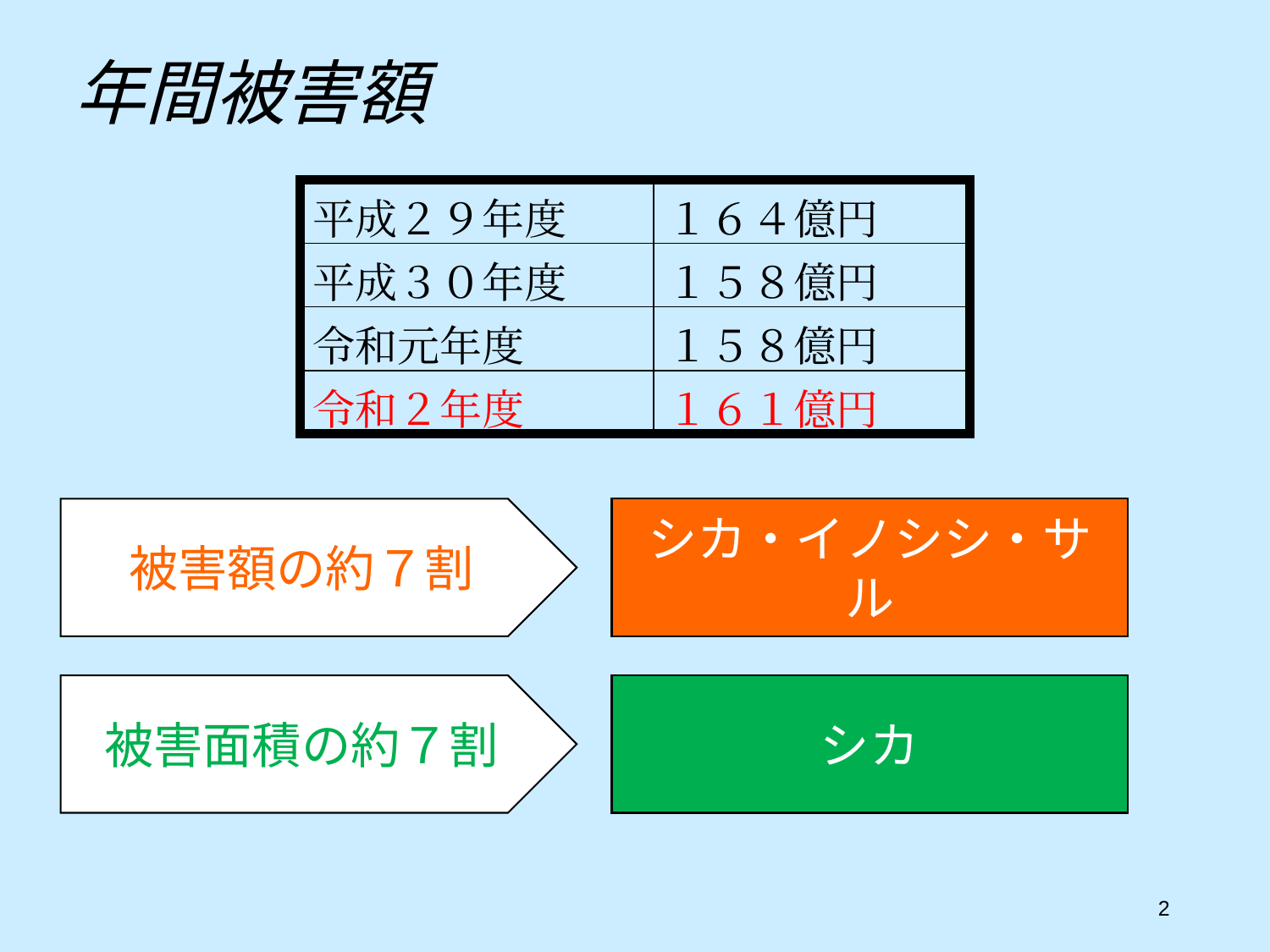

年間被害額
| 平成２９年度 | １６４億円 |
| --- | --- |
| 平成３０年度 | １５８億円 |
| 令和元年度 | １５８億円 |
| 令和２年度 | １６１億円 |
被害額の約７割
シカ・イノシシ・サル
被害面積の約７割
シカ
2